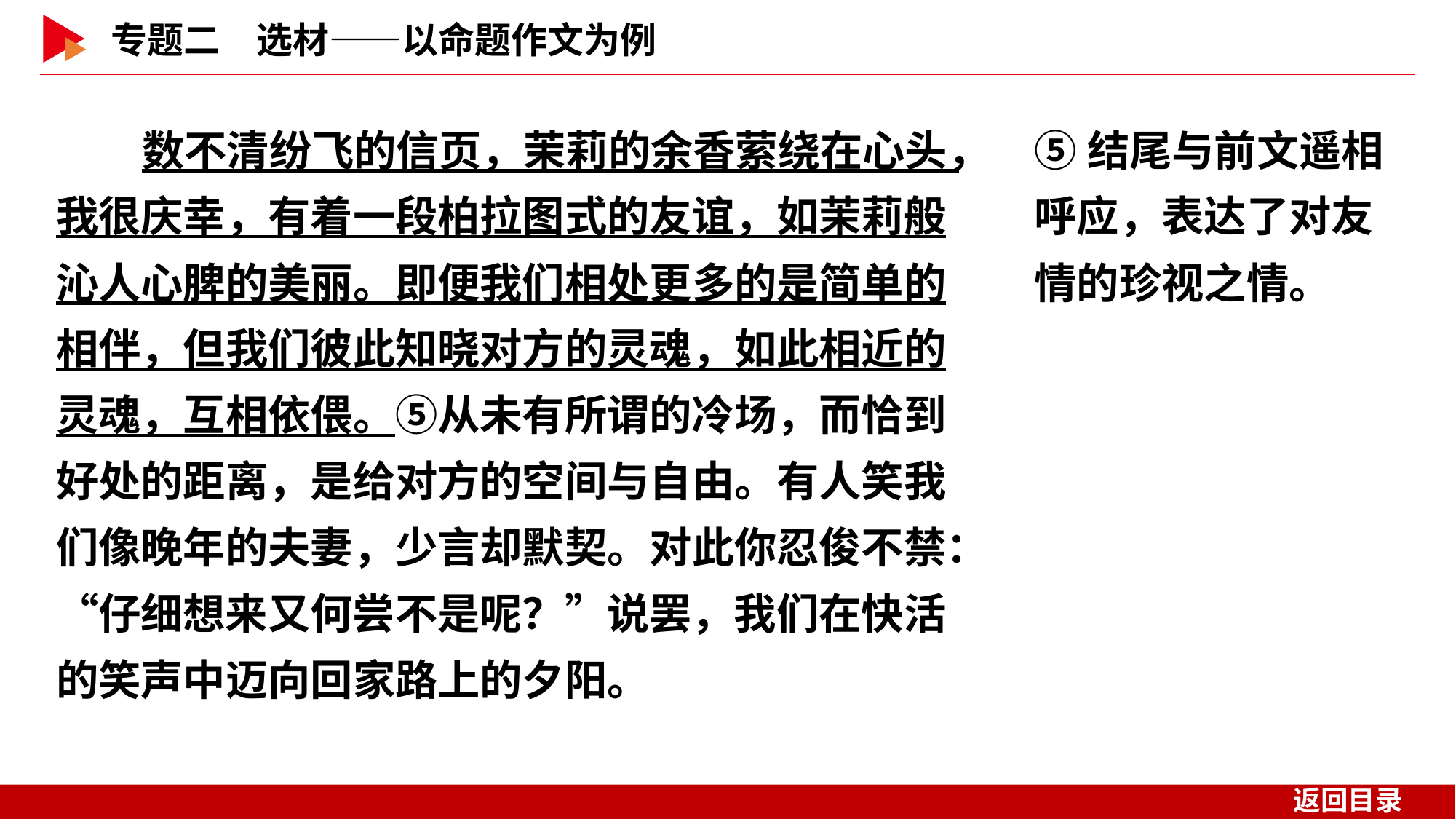

数不清纷飞的信页，茉莉的余香萦绕在心头，我很庆幸，有着一段柏拉图式的友谊，如茉莉般沁人心脾的美丽。即便我们相处更多的是简单的相伴，但我们彼此知晓对方的灵魂，如此相近的灵魂，互相依偎。⑤从未有所谓的冷场，而恰到好处的距离，是给对方的空间与自由。有人笑我们像晚年的夫妻，少言却默契。对此你忍俊不禁：“仔细想来又何尝不是呢？”说罢，我们在快活的笑声中迈向回家路上的夕阳。
⑤结尾与前文遥相呼应，表达了对友情的珍视之情。